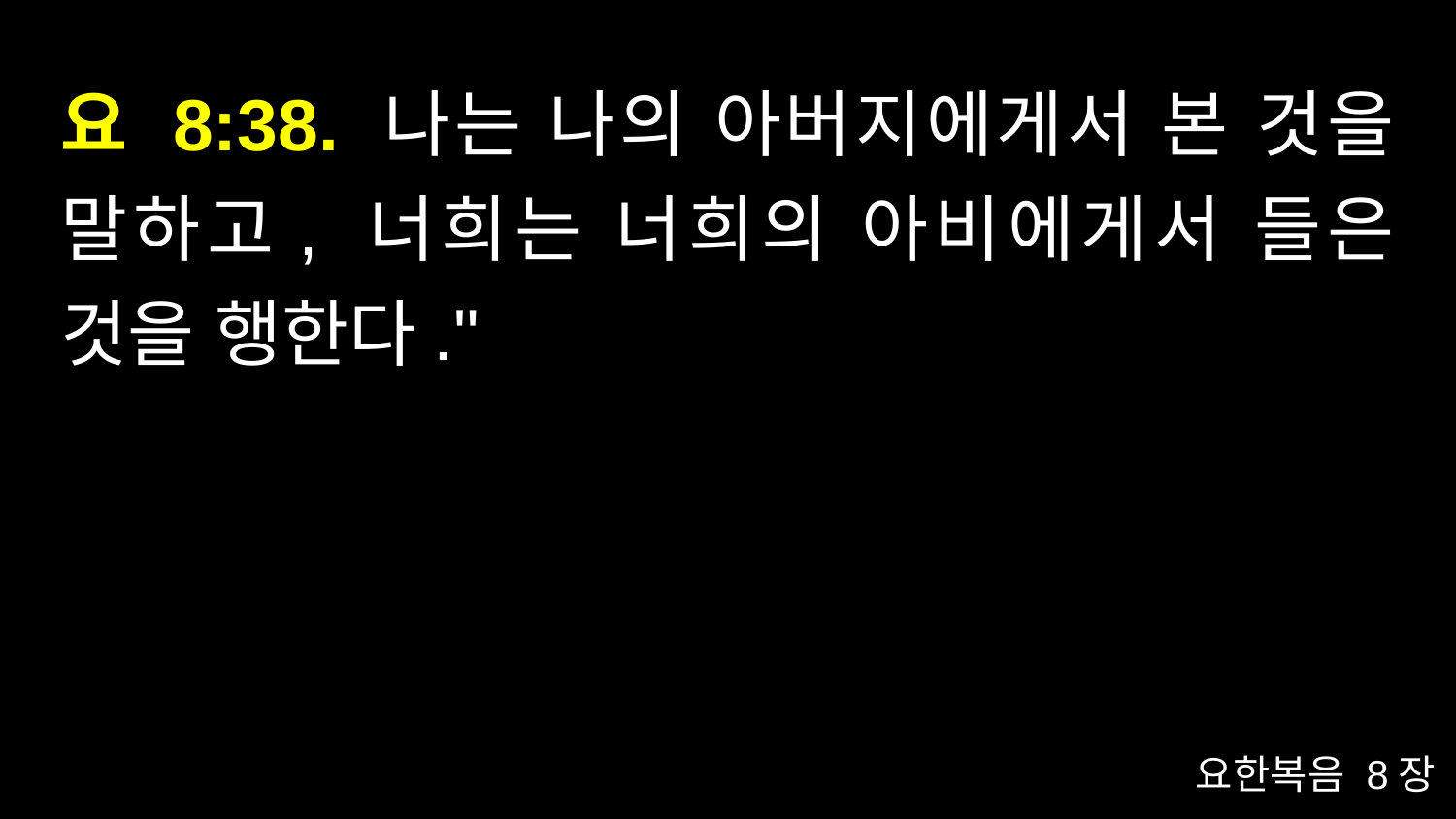

# 요 8:38. 나는 나의 아버지에게서 본 것을 말하고, 너희는 너희의 아비에게서 들은 것을 행한다."
요한복음 8장